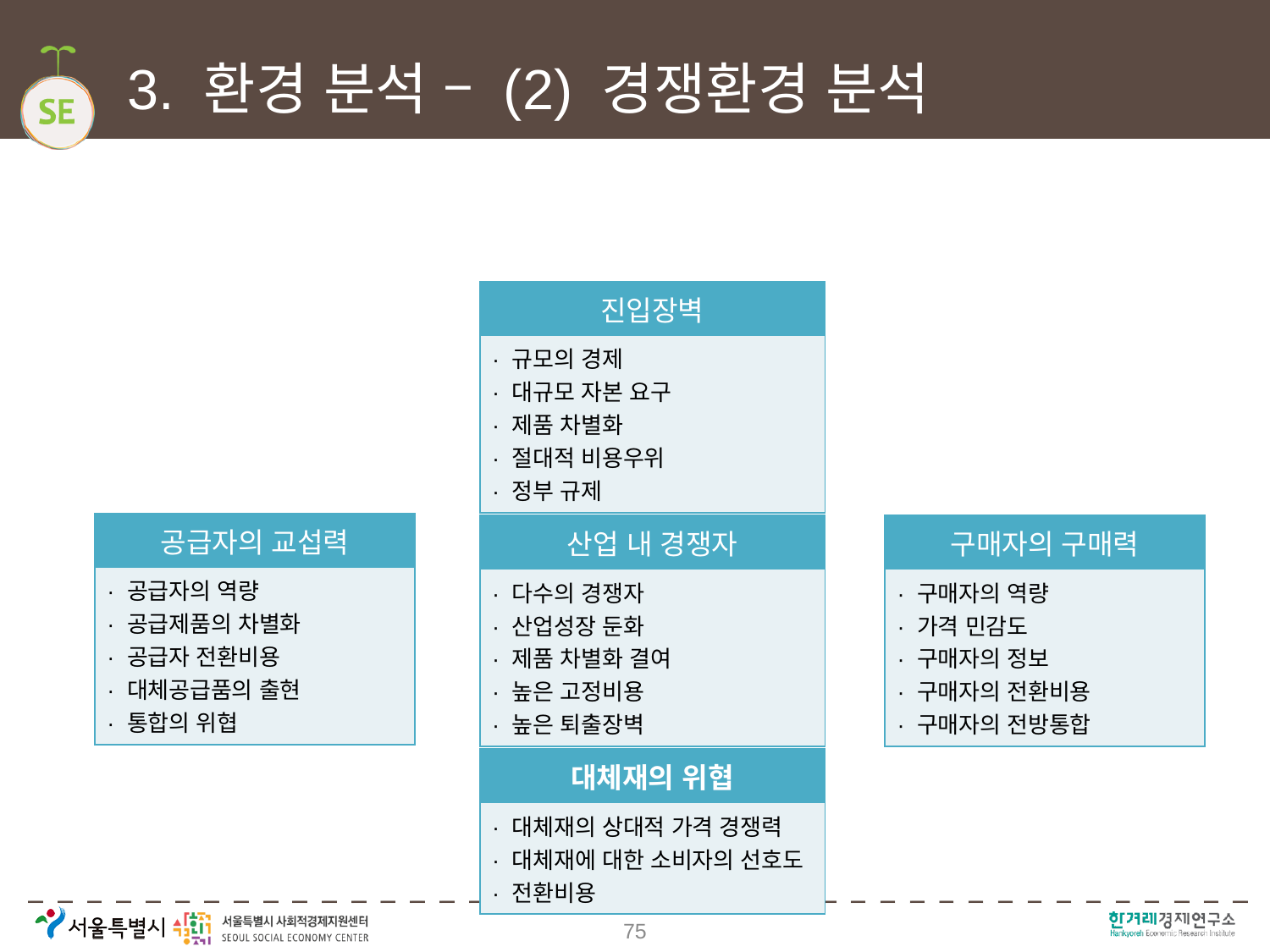

# 3. 환경 분석 – (2) 경쟁환경 분석
| 진입장벽 |
| --- |
| ∙ 규모의 경제 ∙ 대규모 자본 요구 ∙ 제품 차별화 ∙ 절대적 비용우위 ∙ 정부 규제 |
| 공급자의 교섭력 |
| --- |
| ∙ 공급자의 역량 ∙ 공급제품의 차별화 ∙ 공급자 전환비용 ∙ 대체공급품의 출현 ∙ 통합의 위협 |
| 산업 내 경쟁자 |
| --- |
| ∙ 다수의 경쟁자 ∙ 산업성장 둔화 ∙ 제품 차별화 결여 ∙ 높은 고정비용 ∙ 높은 퇴출장벽 |
| 구매자의 구매력 |
| --- |
| ∙ 구매자의 역량 ∙ 가격 민감도 ∙ 구매자의 정보 ∙ 구매자의 전환비용 ∙ 구매자의 전방통합 |
| 대체재의 위협 |
| --- |
| ∙ 대체재의 상대적 가격 경쟁력 ∙ 대체재에 대한 소비자의 선호도 ∙ 전환비용 |
75